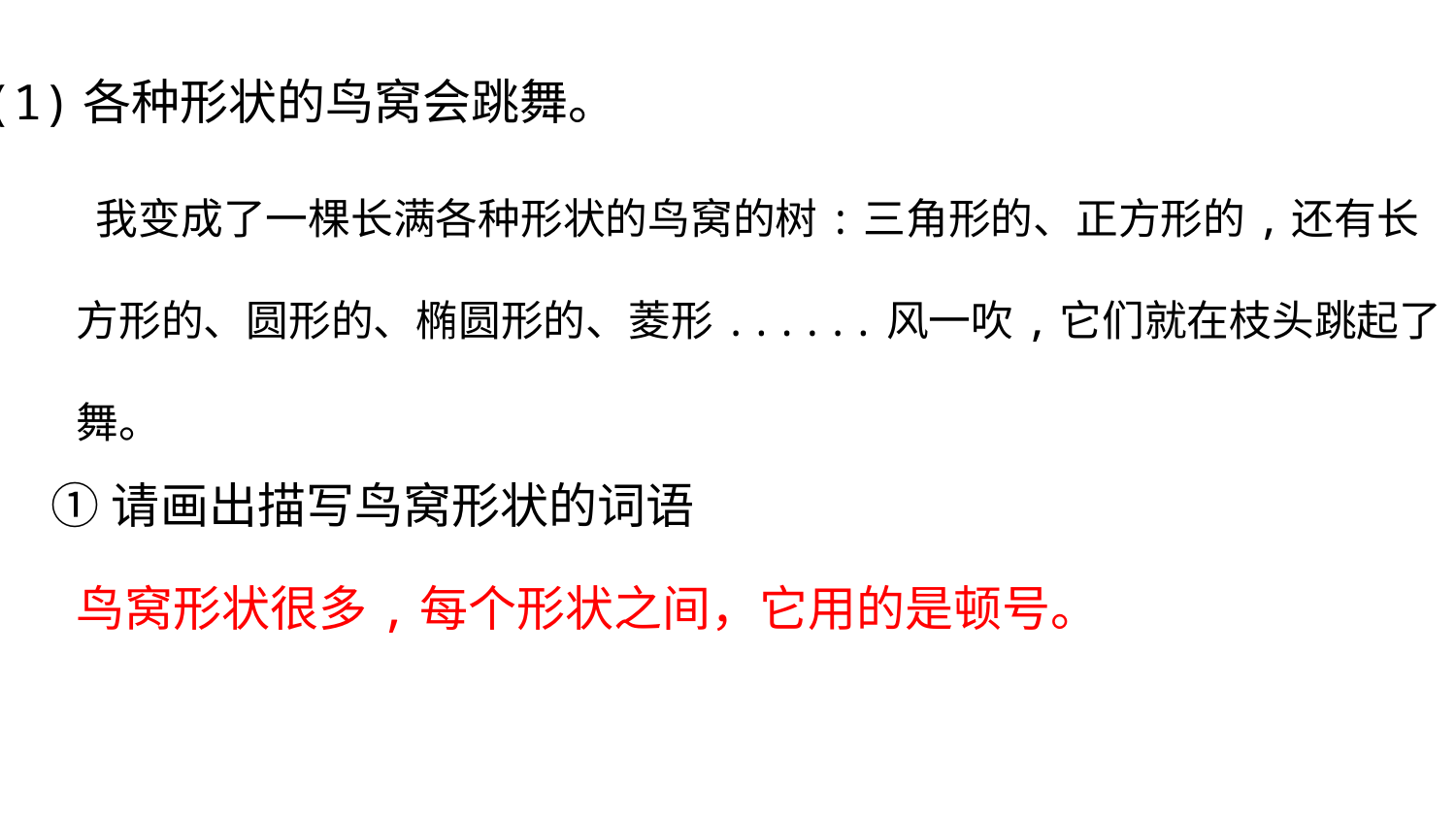

(1)各种形状的鸟窝会跳舞。
 我变成了一棵长满各种形状的鸟窝的树:三角形的、正方形的,还有长方形的、圆形的、椭圆形的、菱形......风一吹,它们就在枝头跳起了舞。
 ①请画出描写鸟窝形状的词语
鸟窝形状很多,每个形状之间，它用的是顿号。